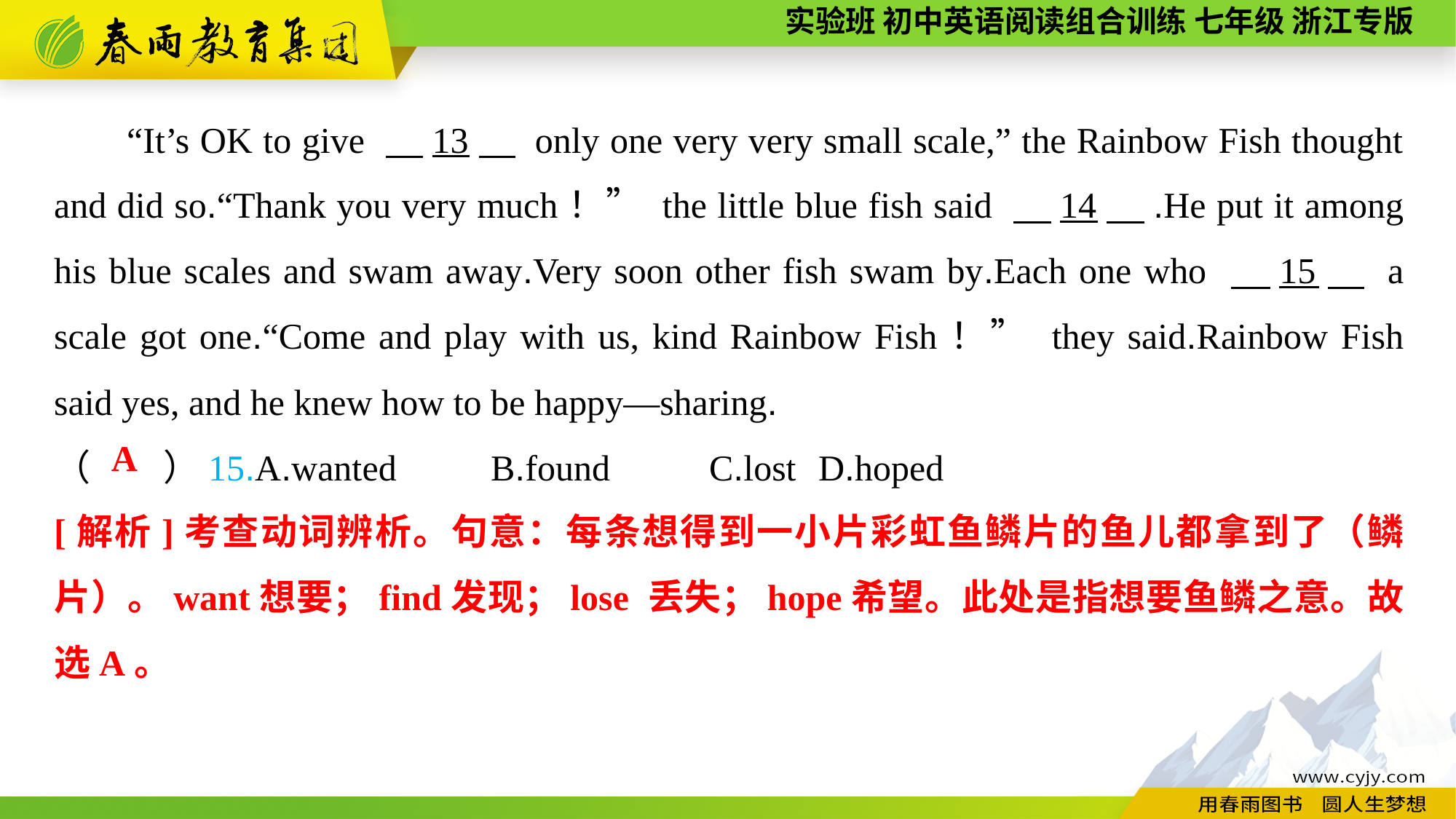

“It’s OK to give 　13　 only one very very small scale,” the Rainbow Fish thought and did so.“Thank you very much！” the little blue fish said 　14　.He put it among his blue scales and swam away.Very soon other fish swam by.Each one who 　15　 a scale got one.“Come and play with us, kind Rainbow Fish！” they said.Rainbow Fish said yes, and he knew how to be happy—sharing.
（　　）15.A.wanted	B.found	C.lost	D.hoped
A
[解析]考查动词辨析。句意：每条想得到一小片彩虹鱼鳞片的鱼儿都拿到了（鳞片）。want想要；find发现；lose 丢失；hope希望。此处是指想要鱼鳞之意。故选A。